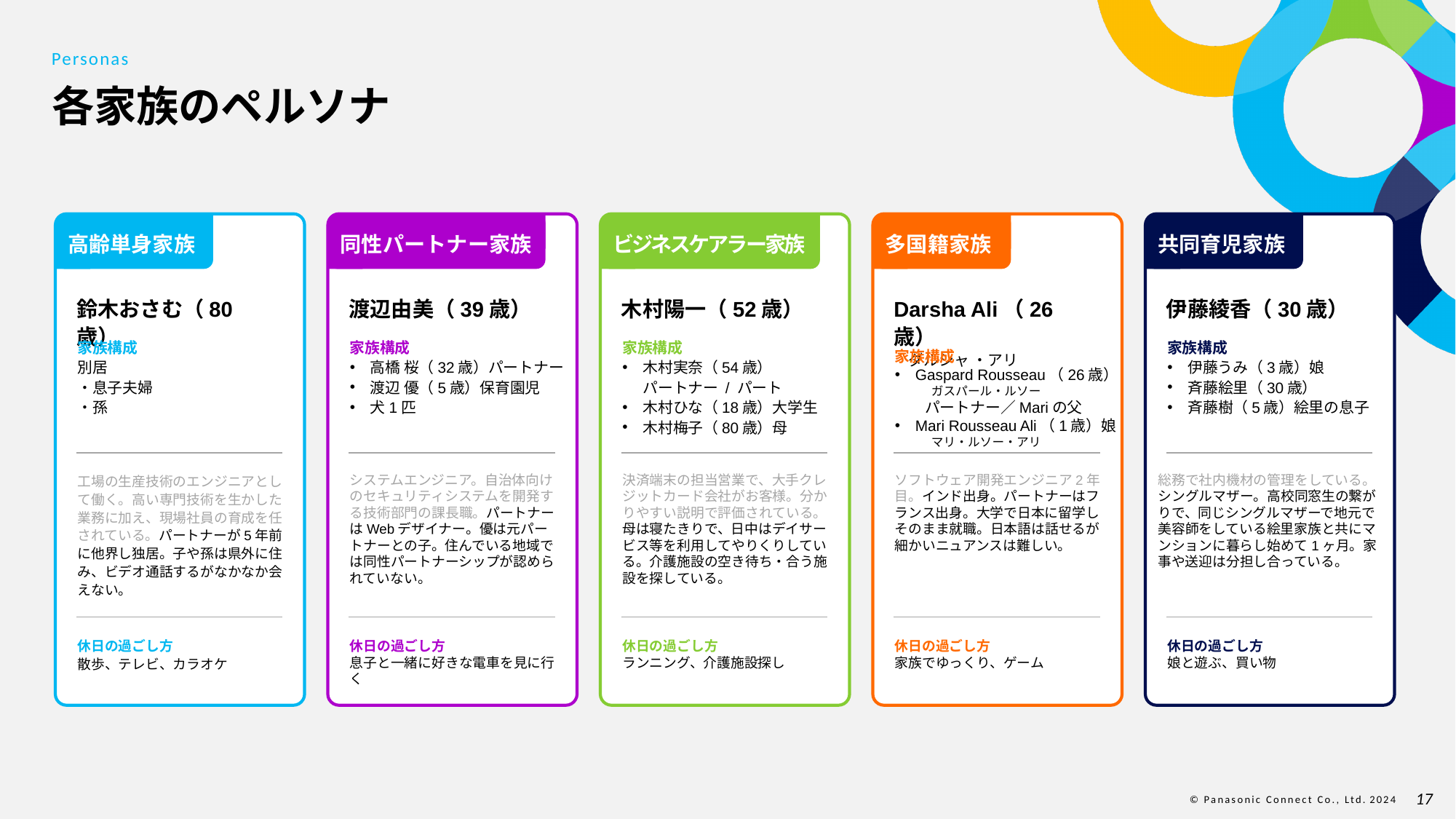

Personas
# 各家族のペルソナ

高齢単身家族

鈴木おさむ（80 歳）
家族構成
別居
・息子夫婦
・孫
工場の生産技術のエンジニアとして働く。高い専門技術を生かした業務に加え、現場社員の育成を任されている。パートナーが5年前に他界し独居。子や孫は県外に住み、ビデオ通話するがなかなか会えない。
休日の過ごし方
散歩、テレビ、カラオケ

同性パートナー家族

渡辺由美（39歳）
家族構成
高橋 桜（32歳）パートナー
渡辺 優（5歳）保育園児
犬1匹
システムエンジニア。自治体向けのセキュリティシステムを開発する技術部門の課長職。パートナーはWebデザイナー。優は元パートナーとの子。住んでいる地域では同性パートナーシップが認められていない。
休日の過ごし方
息子と一緒に好きな電車を見に行く

ビジネスケアラー家族

木村陽一（52歳）
家族構成
木村実奈（54歳）
パートナー / パート
木村ひな（18歳）大学生
木村梅子（80歳）母
決済端末の担当営業で、大手クレジットカード会社がお客様。分かりやすい説明で評価されている。母は寝たきりで、日中はデイサービス等を利用してやりくりしている。介護施設の空き待ち・合う施設を探している。
休日の過ごし方
ランニング、介護施設探し

多国籍家族

Darsha Ali（26歳）
　ダルシャ ・アリ
家族構成
Gaspard Rousseau（26歳）
　　　ガスパール・ルソー
　　パートナー／Mariの父
Mari Rousseau Ali（1歳）娘
　　　マリ・ルソー・アリ
ソフトウェア開発エンジニア2年目。インド出身。パートナーはフランス出身。大学で日本に留学しそのまま就職。日本語は話せるが細かいニュアンスは難しい。
休日の過ごし方
家族でゆっくり、ゲーム

共同育児家族

伊藤綾香（30歳）
家族構成
伊藤うみ（3歳）娘
斉藤絵里（30歳）
斉藤樹（5歳）絵里の息子
総務で社内機材の管理をしている。シングルマザー。高校同窓生の繋がりで、同じシングルマザーで地元で美容師をしている絵里家族と共にマンションに暮らし始めて1ヶ月。家事や送迎は分担し合っている。
休日の過ごし方
娘と遊ぶ、買い物